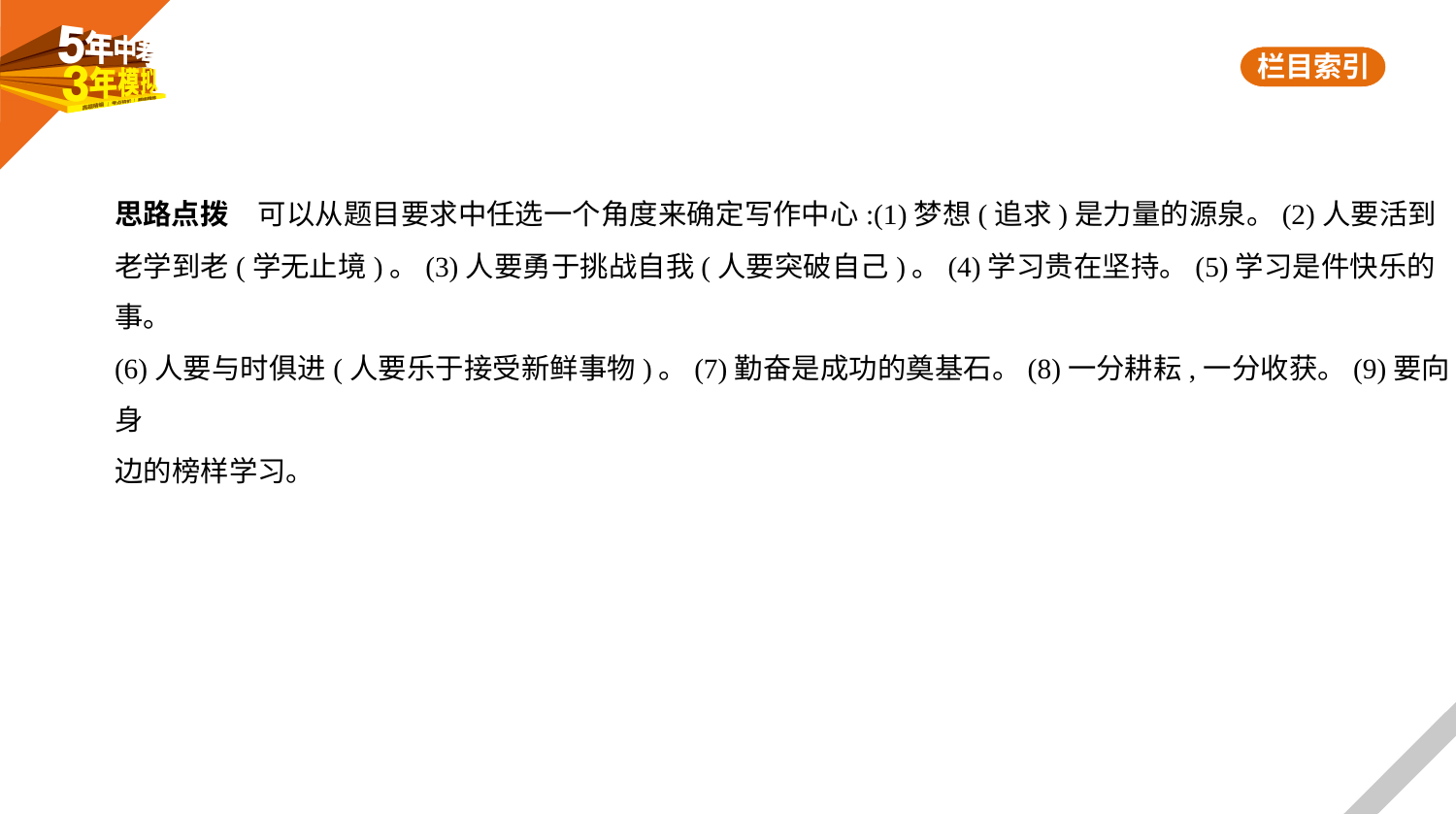

思路点拨　可以从题目要求中任选一个角度来确定写作中心:(1)梦想(追求)是力量的源泉。(2)人要活到
老学到老(学无止境)。(3)人要勇于挑战自我(人要突破自己)。(4)学习贵在坚持。(5)学习是件快乐的事。
(6)人要与时俱进(人要乐于接受新鲜事物)。(7)勤奋是成功的奠基石。(8)一分耕耘,一分收获。(9)要向身
边的榜样学习。